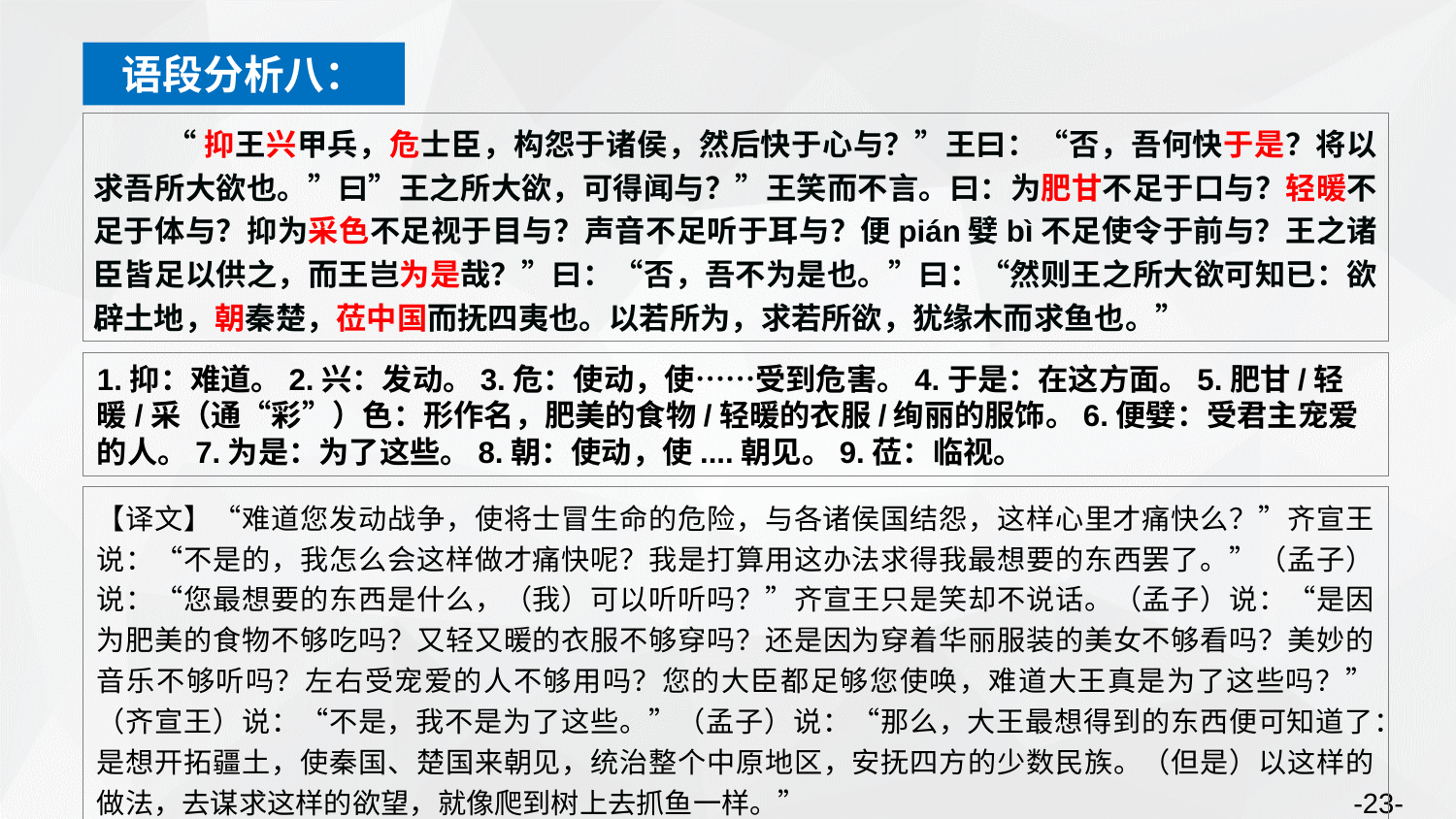

语段分析八：
“抑王兴甲兵，危士臣，构怨于诸侯，然后快于心与？”王曰：“否，吾何快于是？将以求吾所大欲也。”曰”王之所大欲，可得闻与？”王笑而不言。曰：为肥甘不足于口与？轻暖不足于体与？抑为采色不足视于目与？声音不足听于耳与？便pián嬖bì不足使令于前与？王之诸臣皆足以供之，而王岂为是哉？”曰：“否，吾不为是也。”曰：“然则王之所大欲可知已：欲辟土地，朝秦楚，莅中国而抚四夷也。以若所为，求若所欲，犹缘木而求鱼也。”
1.抑：难道。2.兴：发动。3.危：使动，使……受到危害。4.于是：在这方面。5.肥甘/轻暖/采（通“彩”）色：形作名，肥美的食物/轻暖的衣服/绚丽的服饰。6.便嬖：受君主宠爱的人。7.为是：为了这些。8.朝：使动，使....朝见。9.莅：临视。
【译文】“难道您发动战争，使将士冒生命的危险，与各诸侯国结怨，这样心里才痛快么？”齐宣王说：“不是的，我怎么会这样做才痛快呢？我是打算用这办法求得我最想要的东西罢了。”（孟子）说：“您最想要的东西是什么，（我）可以听听吗？”齐宣王只是笑却不说话。（孟子）说：“是因为肥美的食物不够吃吗？又轻又暖的衣服不够穿吗？还是因为穿着华丽服装的美女不够看吗？美妙的音乐不够听吗？左右受宠爱的人不够用吗？您的大臣都足够您使唤，难道大王真是为了这些吗？”（齐宣王）说：“不是，我不是为了这些。”（孟子）说：“那么，大王最想得到的东西便可知道了：是想开拓疆土，使秦国、楚国来朝见，统治整个中原地区，安抚四方的少数民族。（但是）以这样的做法，去谋求这样的欲望，就像爬到树上去抓鱼一样。”
-23-